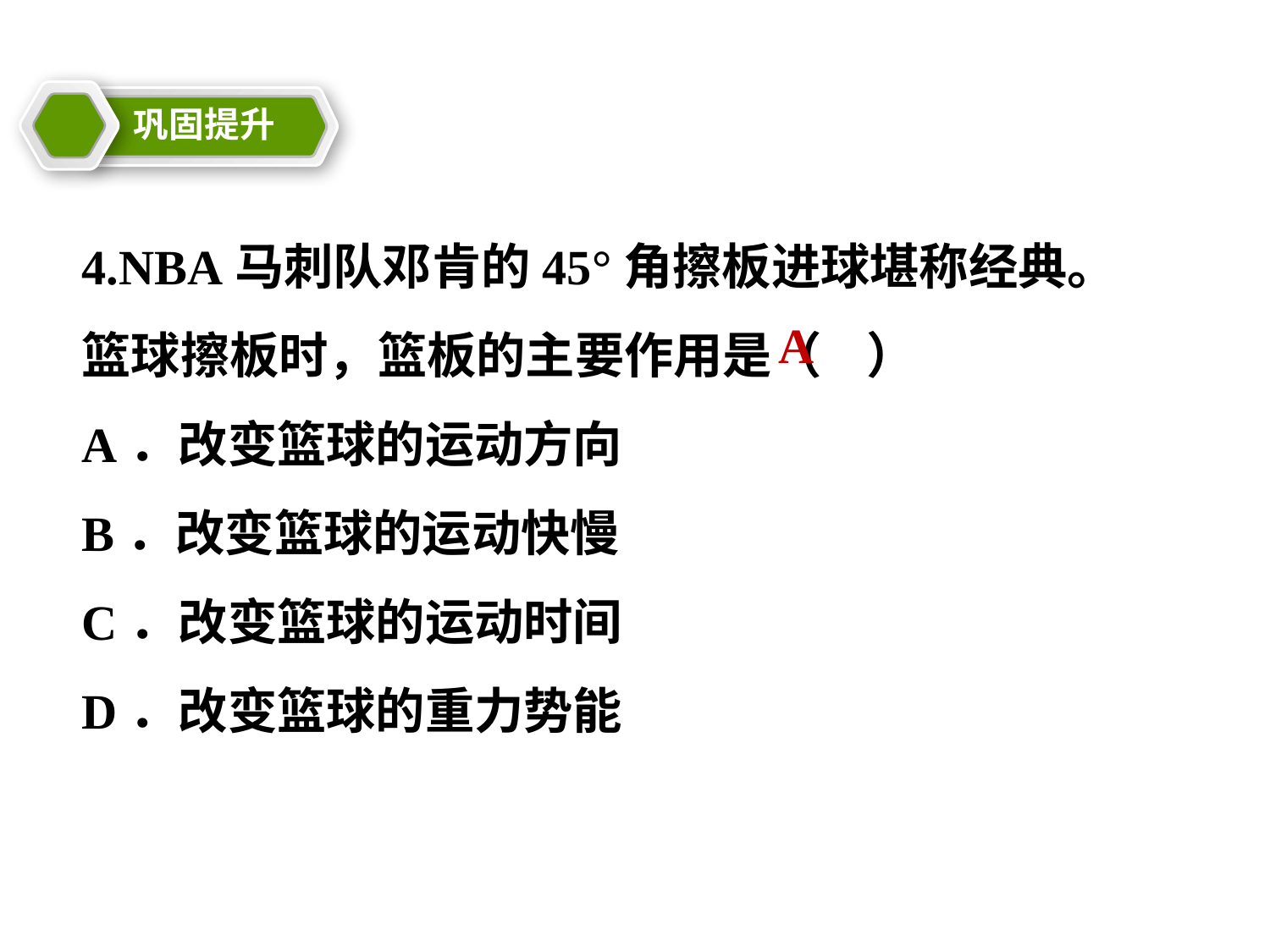

巩固提升
教学目标
4.NBA马刺队邓肯的45°角擦板进球堪称经典。篮球擦板时，篮板的主要作用是（    ）
A．改变篮球的运动方向
B．改变篮球的运动快慢
C．改变篮球的运动时间
D．改变篮球的重力势能
A